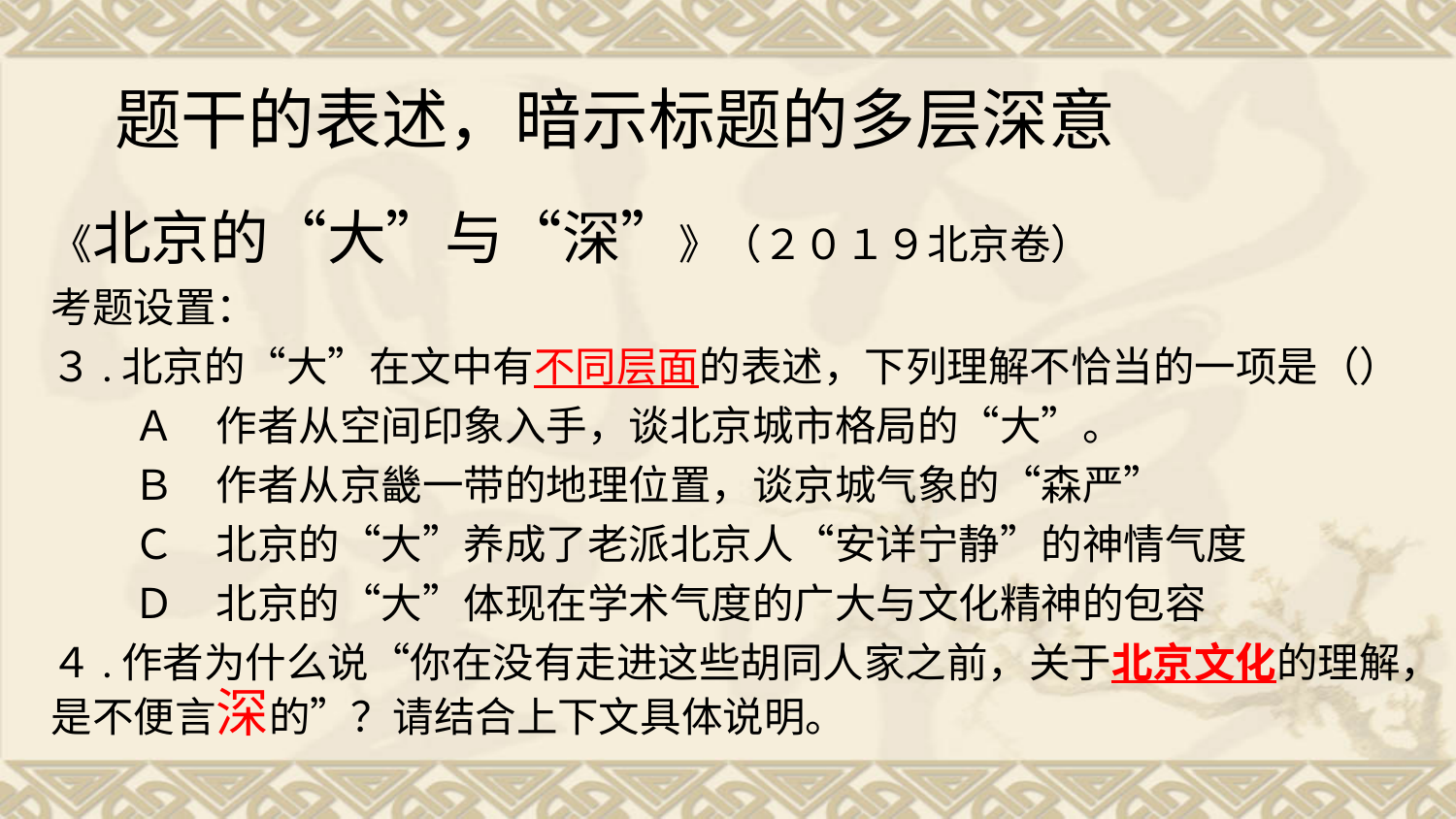

# 题干的表述，暗示标题的多层深意
《北京的“大”与“深”》（２０１９北京卷）
考题设置：
３.北京的“大”在文中有不同层面的表述，下列理解不恰当的一项是（）
　　Ａ　作者从空间印象入手，谈北京城市格局的“大”。
　　Ｂ　作者从京畿一带的地理位置，谈京城气象的“森严”
　　Ｃ　北京的“大”养成了老派北京人“安详宁静”的神情气度
　　Ｄ　北京的“大”体现在学术气度的广大与文化精神的包容
４.作者为什么说“你在没有走进这些胡同人家之前，关于北京文化的理解，是不便言深的”？请结合上下文具体说明。